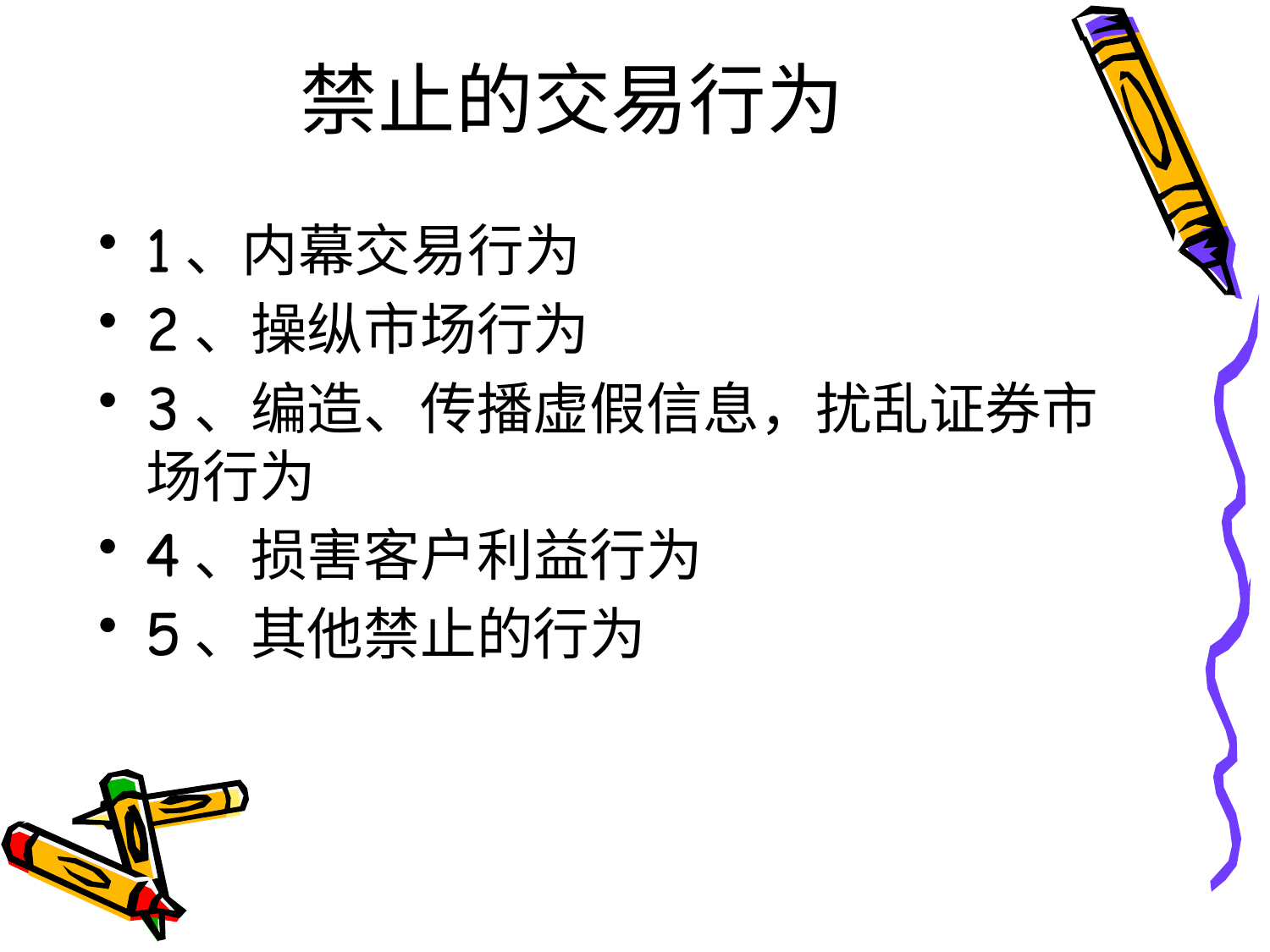

# 禁止的交易行为
1、内幕交易行为
2、操纵市场行为
3、编造、传播虚假信息，扰乱证券市场行为
4、损害客户利益行为
5、其他禁止的行为